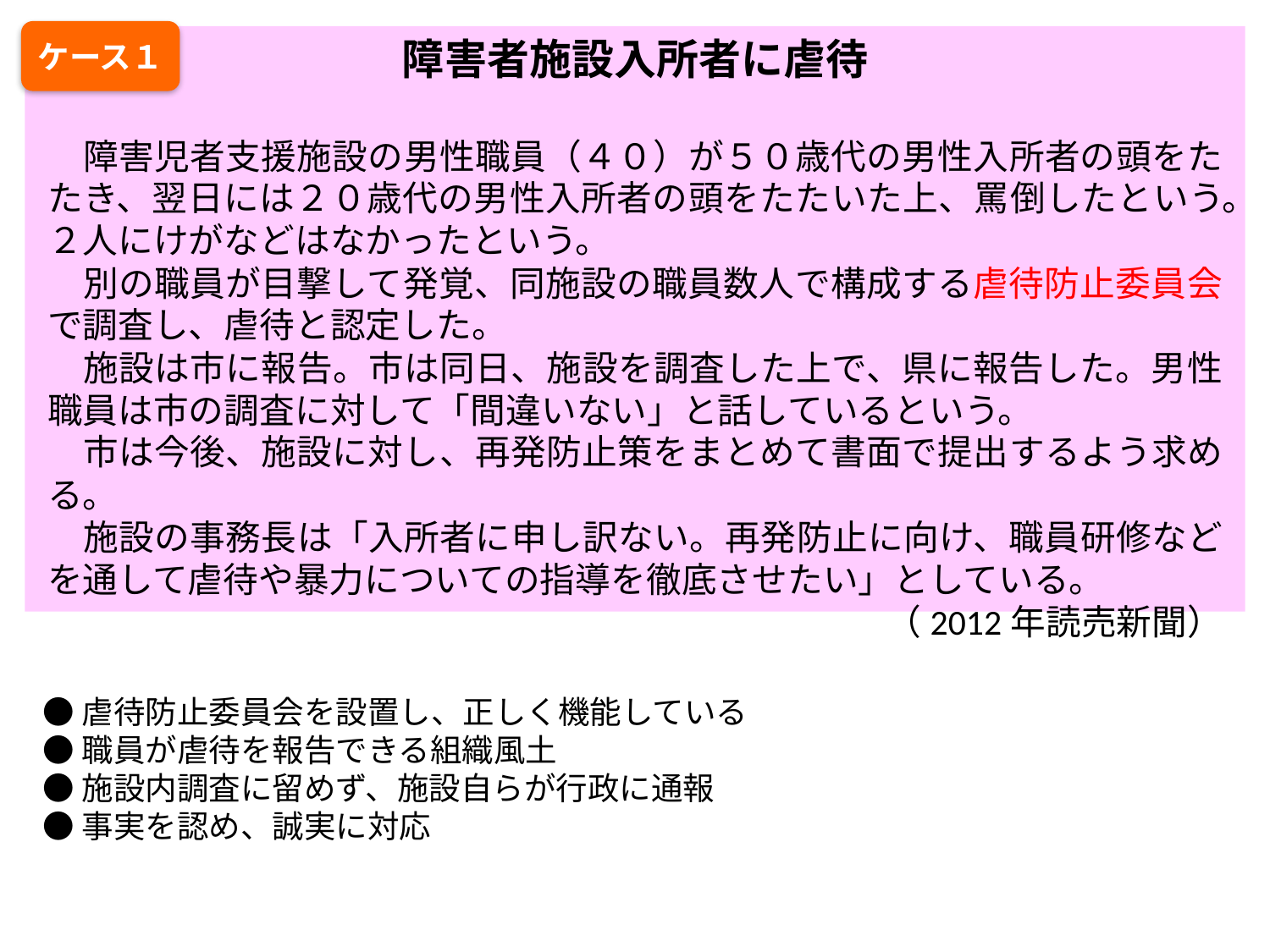

ケース１

障害者施設入所者に虐待

　障害児者支援施設の男性職員（４０）が５０歳代の男性入所者の頭をたたき、翌日には２０歳代の男性入所者の頭をたたいた上、罵倒したという。２人にけがなどはなかったという。
　別の職員が目撃して発覚、同施設の職員数人で構成する虐待防止委員会で調査し、虐待と認定した。
　施設は市に報告。市は同日、施設を調査した上で、県に報告した。男性職員は市の調査に対して「間違いない」と話しているという。
　市は今後、施設に対し、再発防止策をまとめて書面で提出するよう求める。
　施設の事務長は「入所者に申し訳ない。再発防止に向け、職員研修などを通して虐待や暴力についての指導を徹底させたい」としている。
（2012年読売新聞）
●虐待防止委員会を設置し、正しく機能している
●職員が虐待を報告できる組織風土
●施設内調査に留めず、施設自らが行政に通報
●事実を認め、誠実に対応